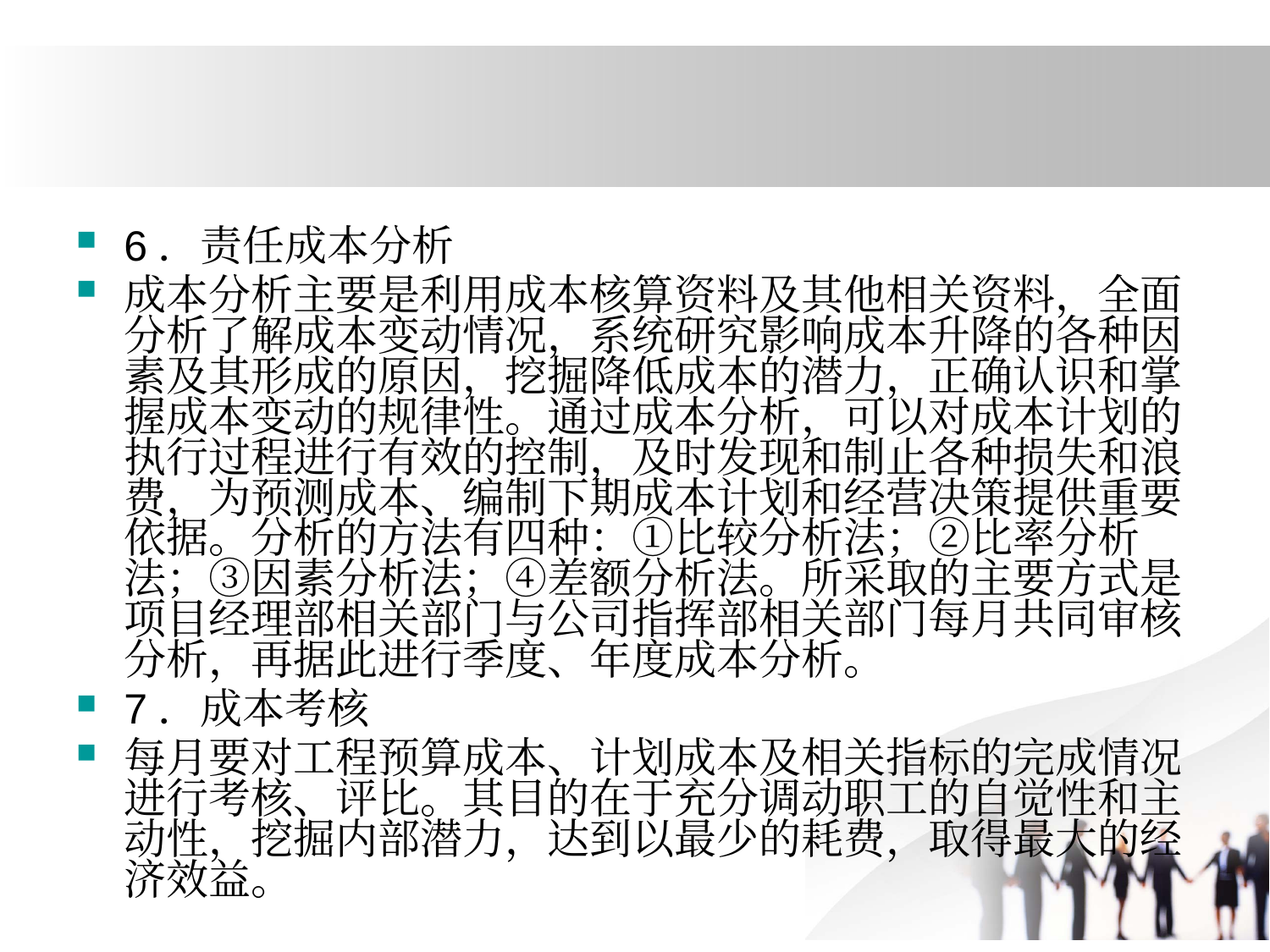

#
6．责任成本分析
成本分析主要是利用成本核算资料及其他相关资料，全面分析了解成本变动情况，系统研究影响成本升降的各种因素及其形成的原因，挖掘降低成本的潜力，正确认识和掌握成本变动的规律性。通过成本分析，可以对成本计划的执行过程进行有效的控制，及时发现和制止各种损失和浪费，为预测成本、编制下期成本计划和经营决策提供重要依据。分析的方法有四种：①比较分析法；②比率分析法；③因素分析法；④差额分析法。所采取的主要方式是项目经理部相关部门与公司指挥部相关部门每月共同审核分析，再据此进行季度、年度成本分析。
7．成本考核
每月要对工程预算成本、计划成本及相关指标的完成情况进行考核、评比。其目的在于充分调动职工的自觉性和主动性，挖掘内部潜力，达到以最少的耗费，取得最大的经济效益。